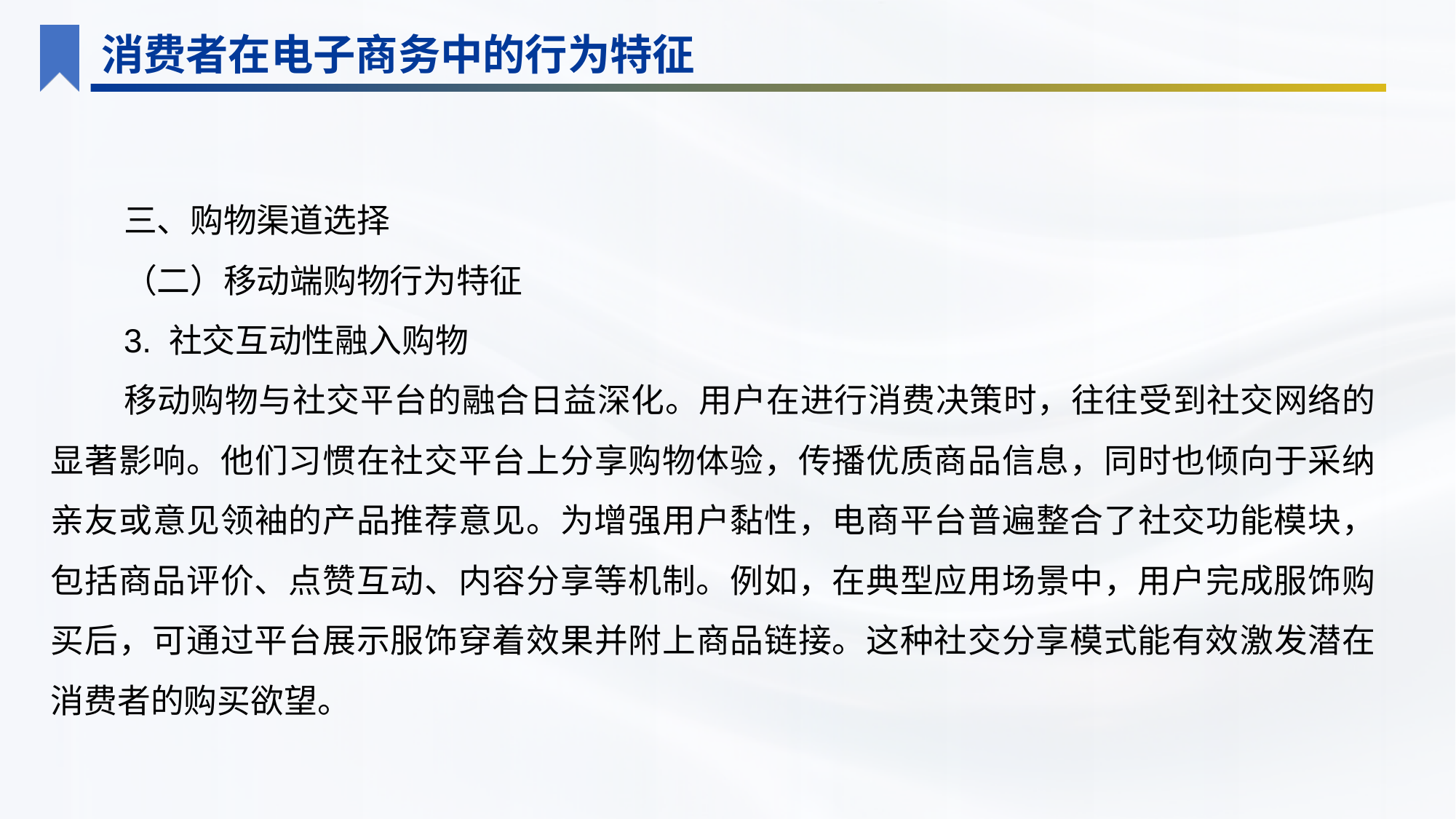

消费者在电子商务中的行为特征
三、购物渠道选择
（二）移动端购物行为特征
3. 社交互动性融入购物
移动购物与社交平台的融合日益深化。用户在进行消费决策时，往往受到社交网络的显著影响。他们习惯在社交平台上分享购物体验，传播优质商品信息，同时也倾向于采纳亲友或意见领袖的产品推荐意见。为增强用户黏性，电商平台普遍整合了社交功能模块，包括商品评价、点赞互动、内容分享等机制。例如，在典型应用场景中，用户完成服饰购买后，可通过平台展示服饰穿着效果并附上商品链接。这种社交分享模式能有效激发潜在消费者的购买欲望。